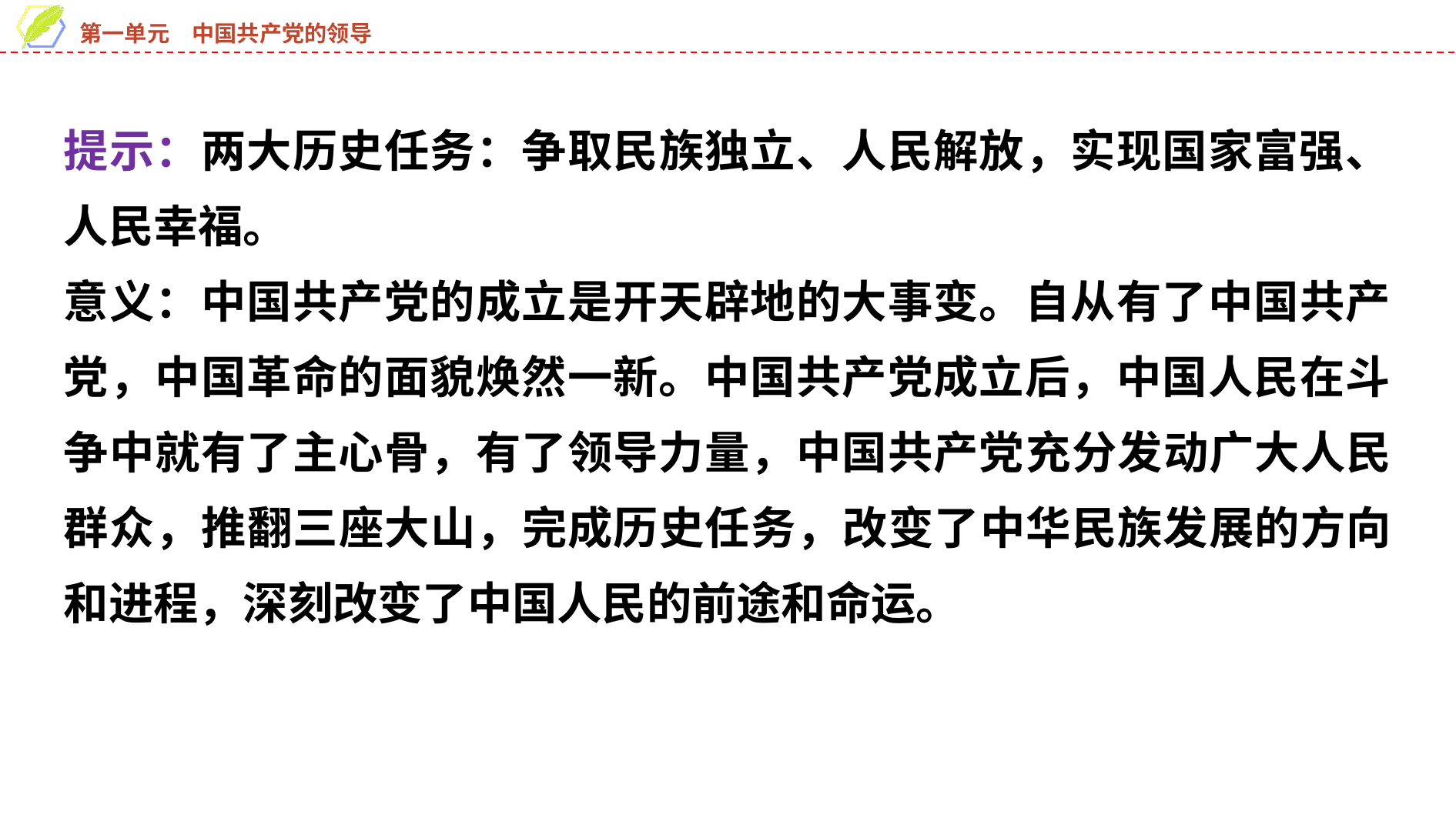

提示：两大历史任务：争取民族独立、人民解放，实现国家富强、人民幸福。
意义：中国共产党的成立是开天辟地的大事变。自从有了中国共产党，中国革命的面貌焕然一新。中国共产党成立后，中国人民在斗争中就有了主心骨，有了领导力量，中国共产党充分发动广大人民群众，推翻三座大山，完成历史任务，改变了中华民族发展的方向和进程，深刻改变了中国人民的前途和命运。